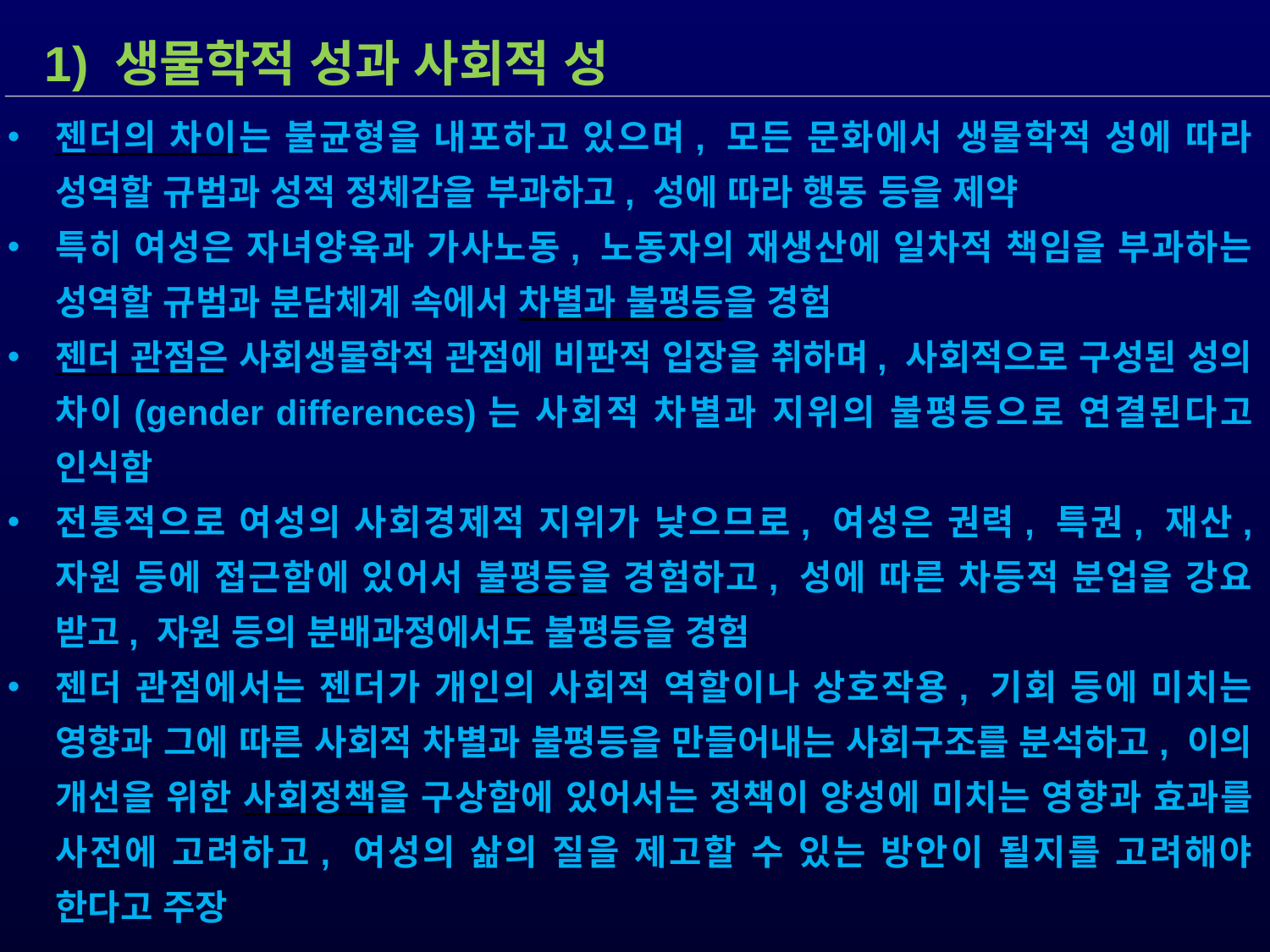

1) 생물학적 성과 사회적 성
젠더의 차이는 불균형을 내포하고 있으며, 모든 문화에서 생물학적 성에 따라 성역할 규범과 성적 정체감을 부과하고, 성에 따라 행동 등을 제약
특히 여성은 자녀양육과 가사노동, 노동자의 재생산에 일차적 책임을 부과하는 성역할 규범과 분담체계 속에서 차별과 불평등을 경험
젠더 관점은 사회생물학적 관점에 비판적 입장을 취하며, 사회적으로 구성된 성의 차이(gender differences)는 사회적 차별과 지위의 불평등으로 연결된다고 인식함
전통적으로 여성의 사회경제적 지위가 낮으므로, 여성은 권력, 특권, 재산, 자원 등에 접근함에 있어서 불평등을 경험하고, 성에 따른 차등적 분업을 강요 받고, 자원 등의 분배과정에서도 불평등을 경험
젠더 관점에서는 젠더가 개인의 사회적 역할이나 상호작용, 기회 등에 미치는 영향과 그에 따른 사회적 차별과 불평등을 만들어내는 사회구조를 분석하고, 이의 개선을 위한 사회정책을 구상함에 있어서는 정책이 양성에 미치는 영향과 효과를 사전에 고려하고, 여성의 삶의 질을 제고할 수 있는 방안이 될지를 고려해야 한다고 주장